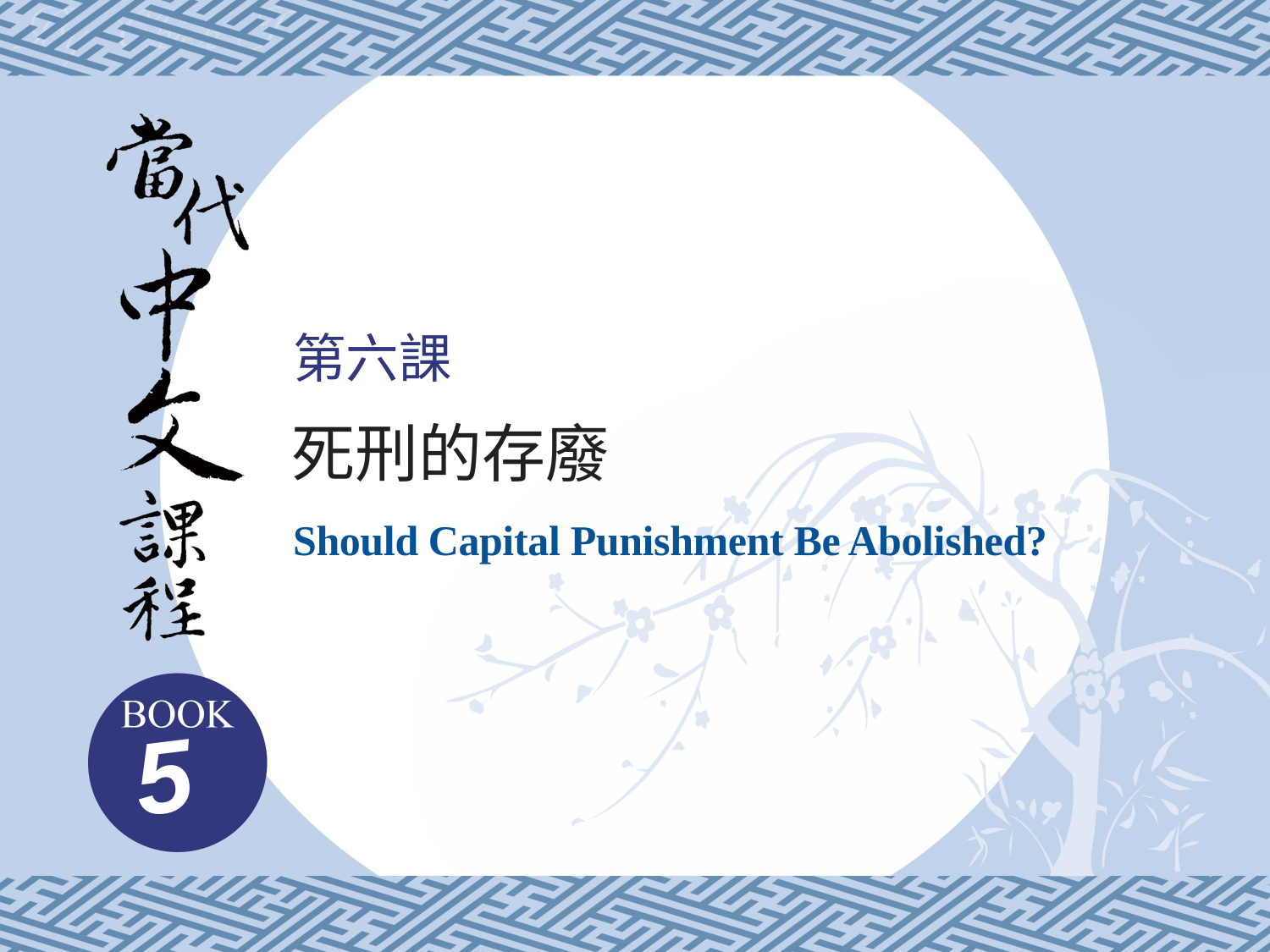

第六課
死刑的存廢
Should Capital Punishment Be Abolished?
5